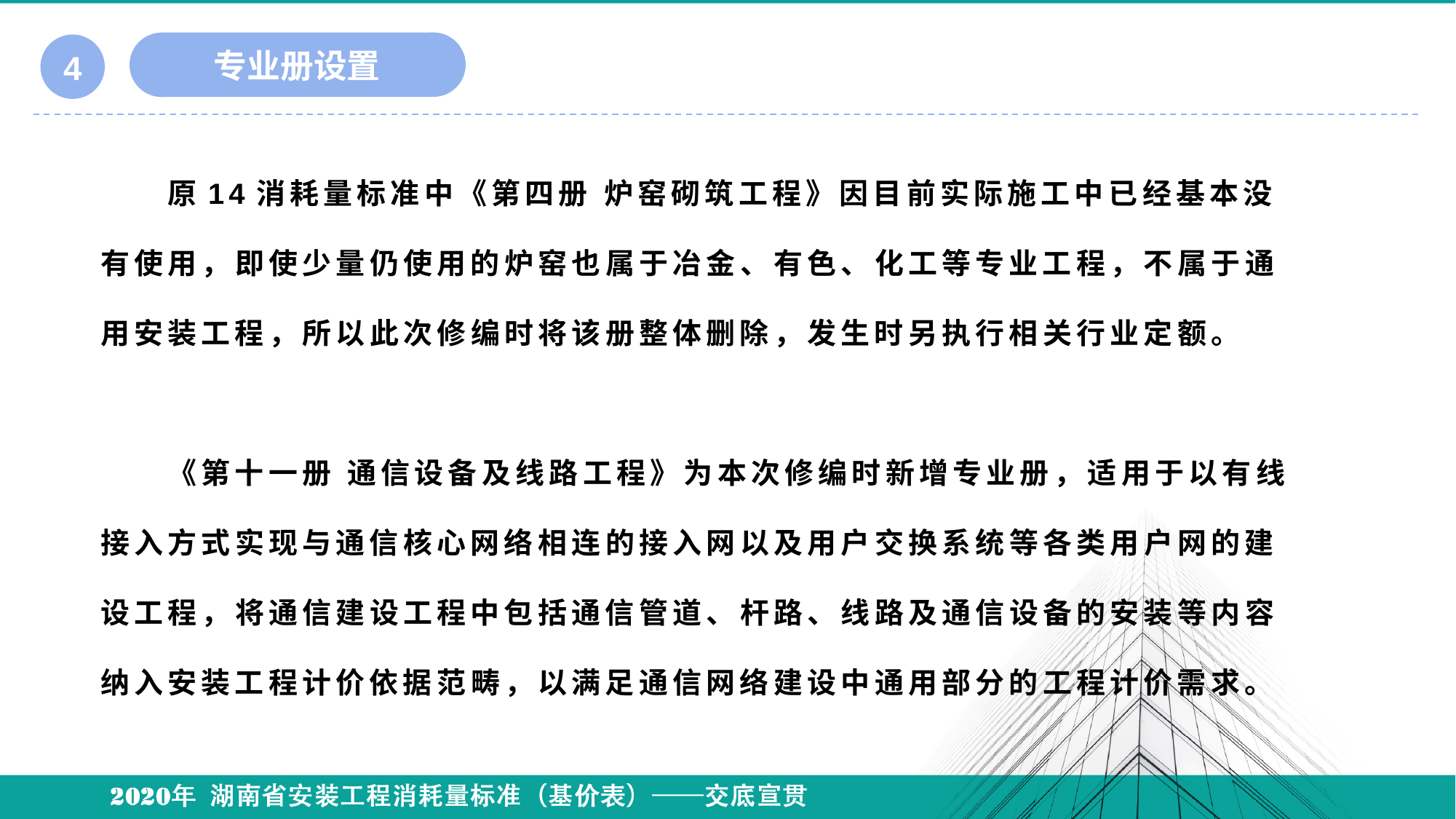

专业册设置

4
# 原14消耗量标准中《第四册 炉窑砌筑工程》因目前实际施工中已经基本没有使用，即使少量仍使用的炉窑也属于冶金、有色、化工等专业工程，不属于通用安装工程，所以此次修编时将该册整体删除，发生时另执行相关行业定额。 　　《第十一册 通信设备及线路工程》为本次修编时新增专业册，适用于以有线接入方式实现与通信核心网络相连的接入网以及用户交换系统等各类用户网的建设工程，将通信建设工程中包括通信管道、杆路、线路及通信设备的安装等内容纳入安装工程计价依据范畴，以满足通信网络建设中通用部分的工程计价需求。